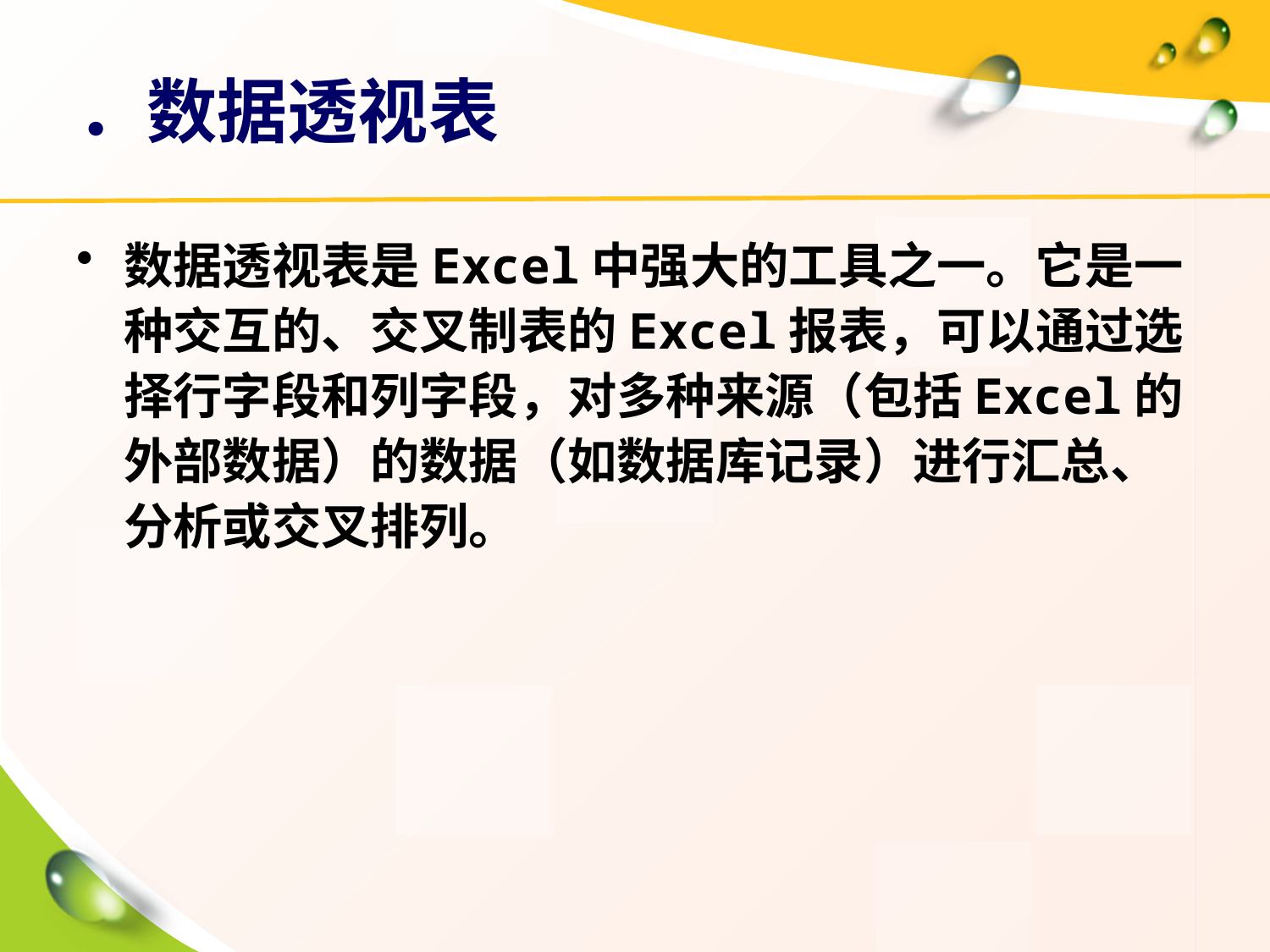

# ．数据透视表
数据透视表是Excel中强大的工具之一。它是一种交互的、交叉制表的Excel报表，可以通过选择行字段和列字段，对多种来源（包括Excel的外部数据）的数据（如数据库记录）进行汇总、分析或交叉排列。